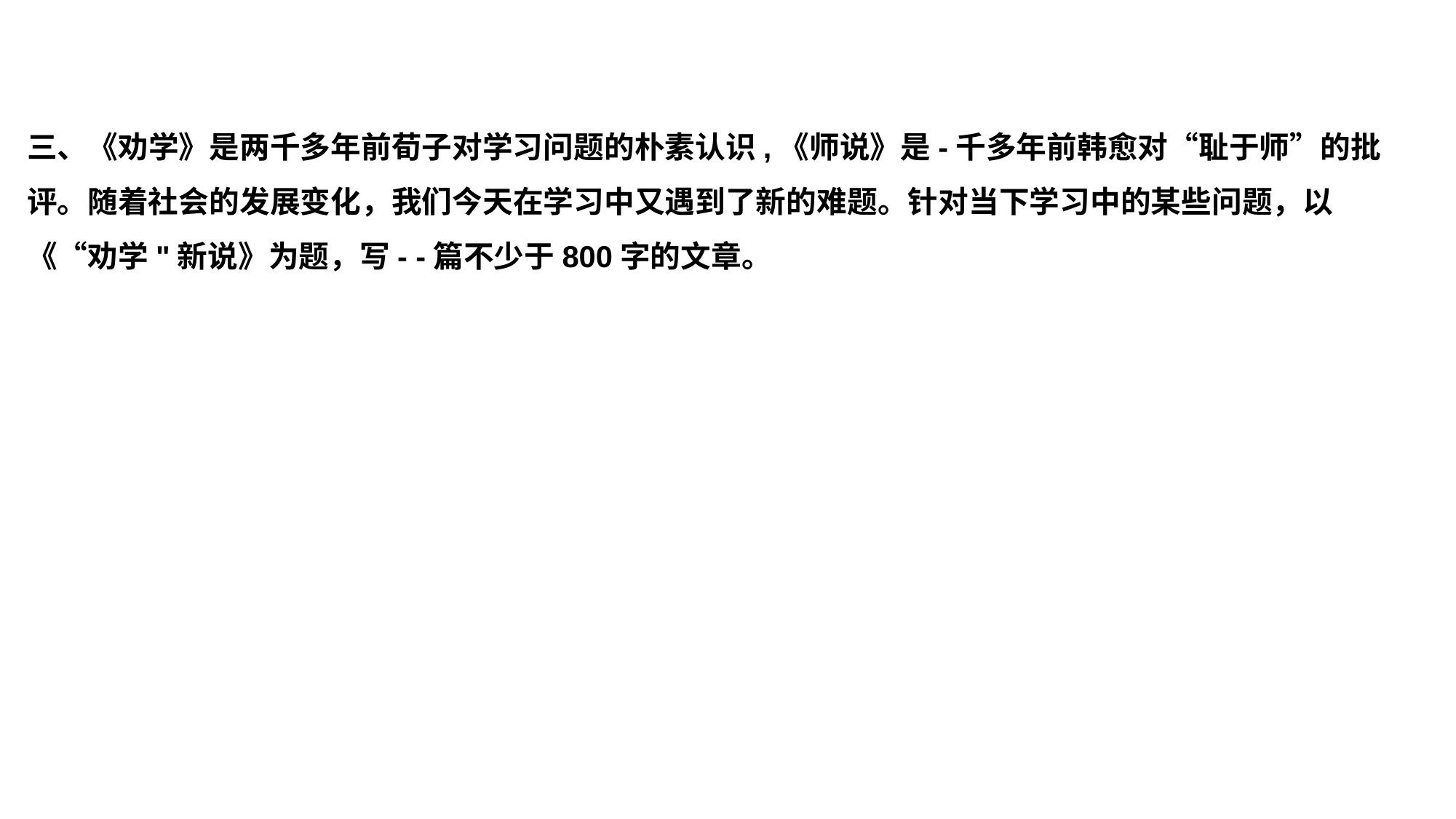

三、《劝学》是两千多年前荀子对学习问题的朴素认识,《师说》是-千多年前韩愈对“耻于师”的批评。随着社会的发展变化，我们今天在学习中又遇到了新的难题。针对当下学习中的某些问题，以《“劝学"新说》为题，写- -篇不少于800字的文章。